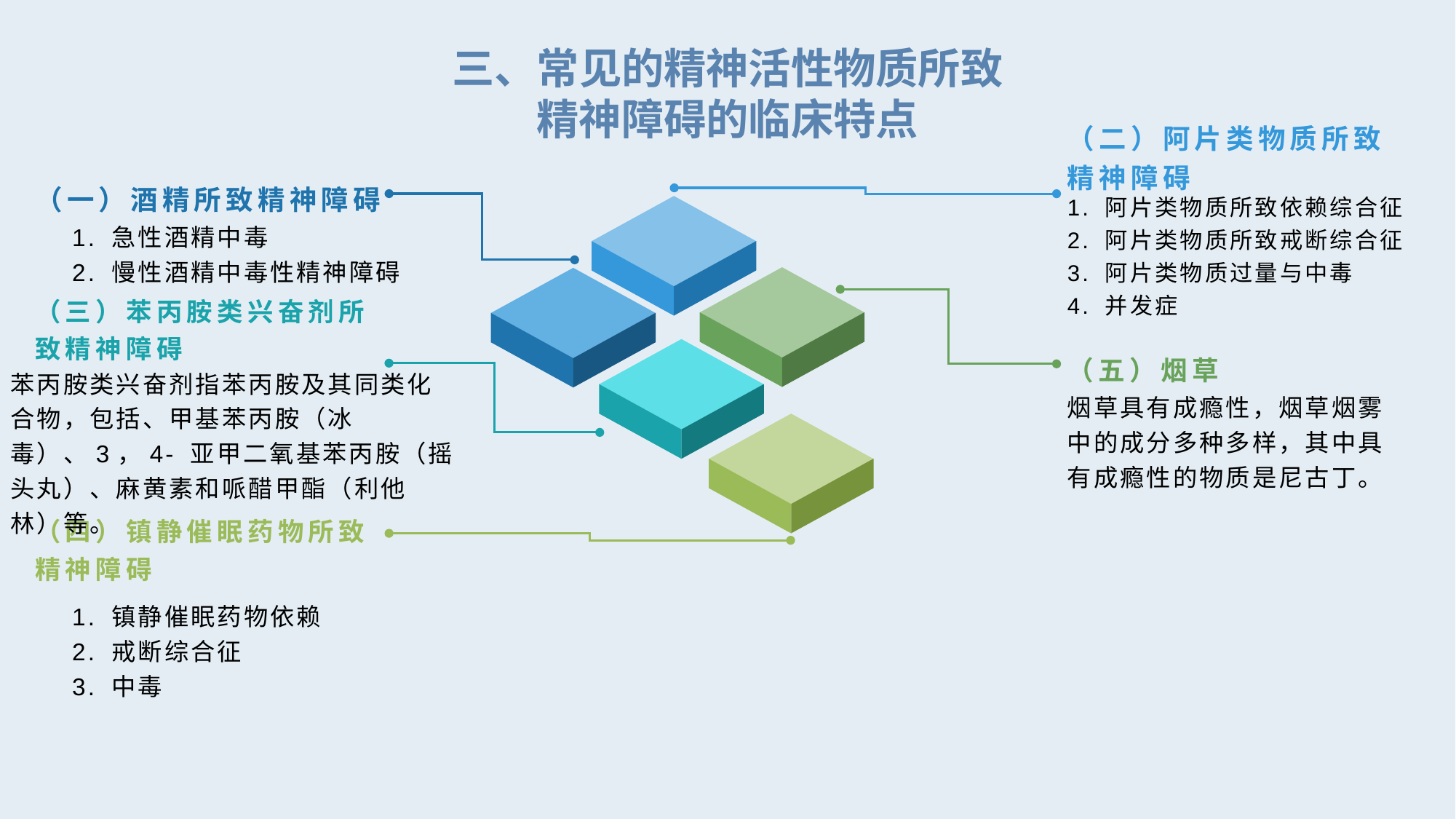

三、常见的精神活性物质所致精神障碍的临床特点
（二）阿片类物质所致精神障碍

（一）酒精所致精神障碍
1. 阿片类物质所致依赖综合征
2. 阿片类物质所致戒断综合征
3. 阿片类物质过量与中毒
4. 并发症
1. 急性酒精中毒
2. 慢性酒精中毒性精神障碍

（三）苯丙胺类兴奋剂所致精神障碍

（五）烟草
苯丙胺类兴奋剂指苯丙胺及其同类化合物，包括、甲基苯丙胺（冰毒）、3，4- 亚甲二氧基苯丙胺（摇头丸）、麻黄素和哌醋甲酯（利他林）等。

烟草具有成瘾性，烟草烟雾中的成分多种多样，其中具有成瘾性的物质是尼古丁。

（四）镇静催眠药物所致精神障碍
1. 镇静催眠药物依赖
2. 戒断综合征
3. 中毒